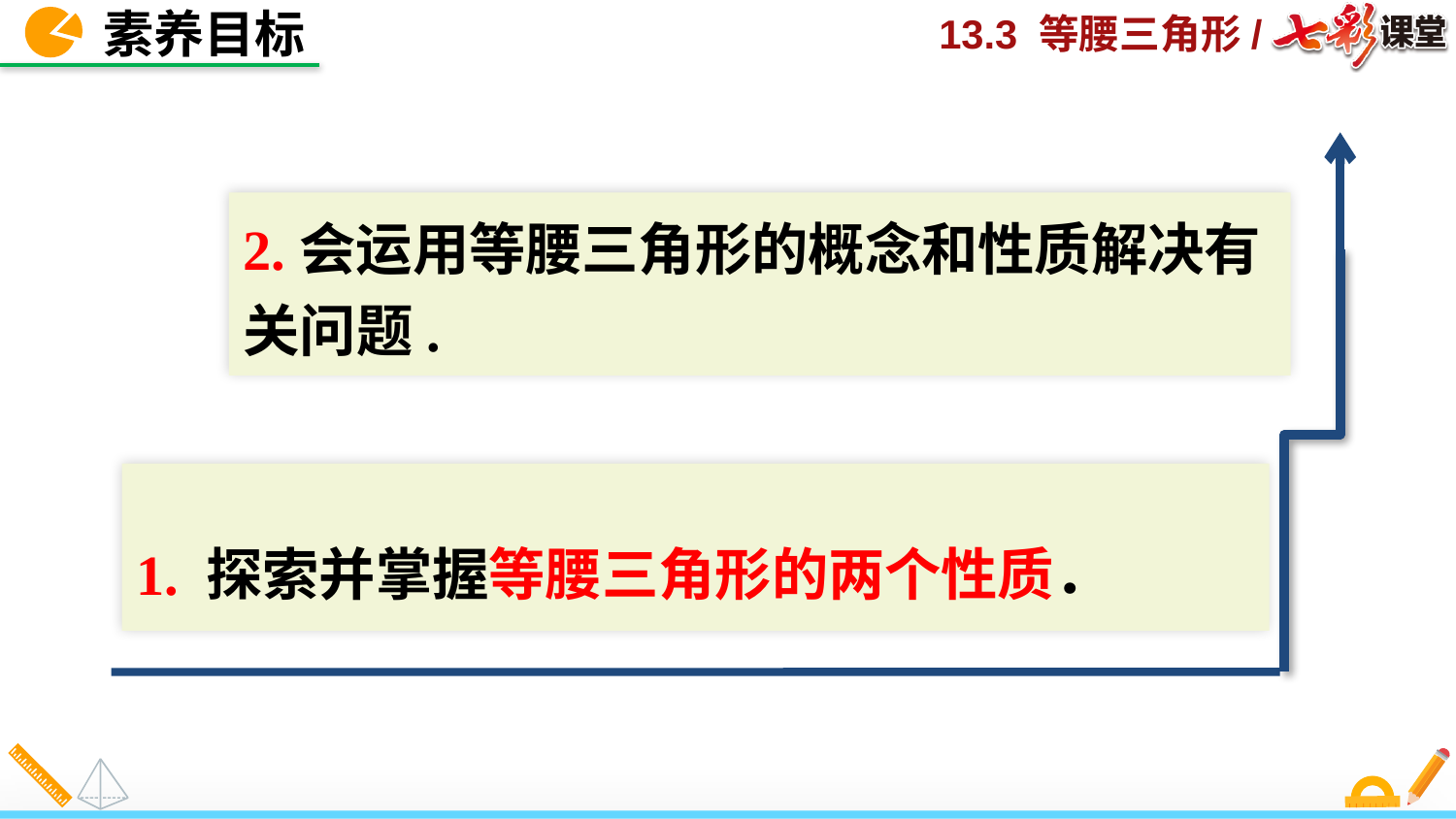

素养目标

2.会运用等腰三角形的概念和性质解决有关问题.
1. 探索并掌握等腰三角形的两个性质．